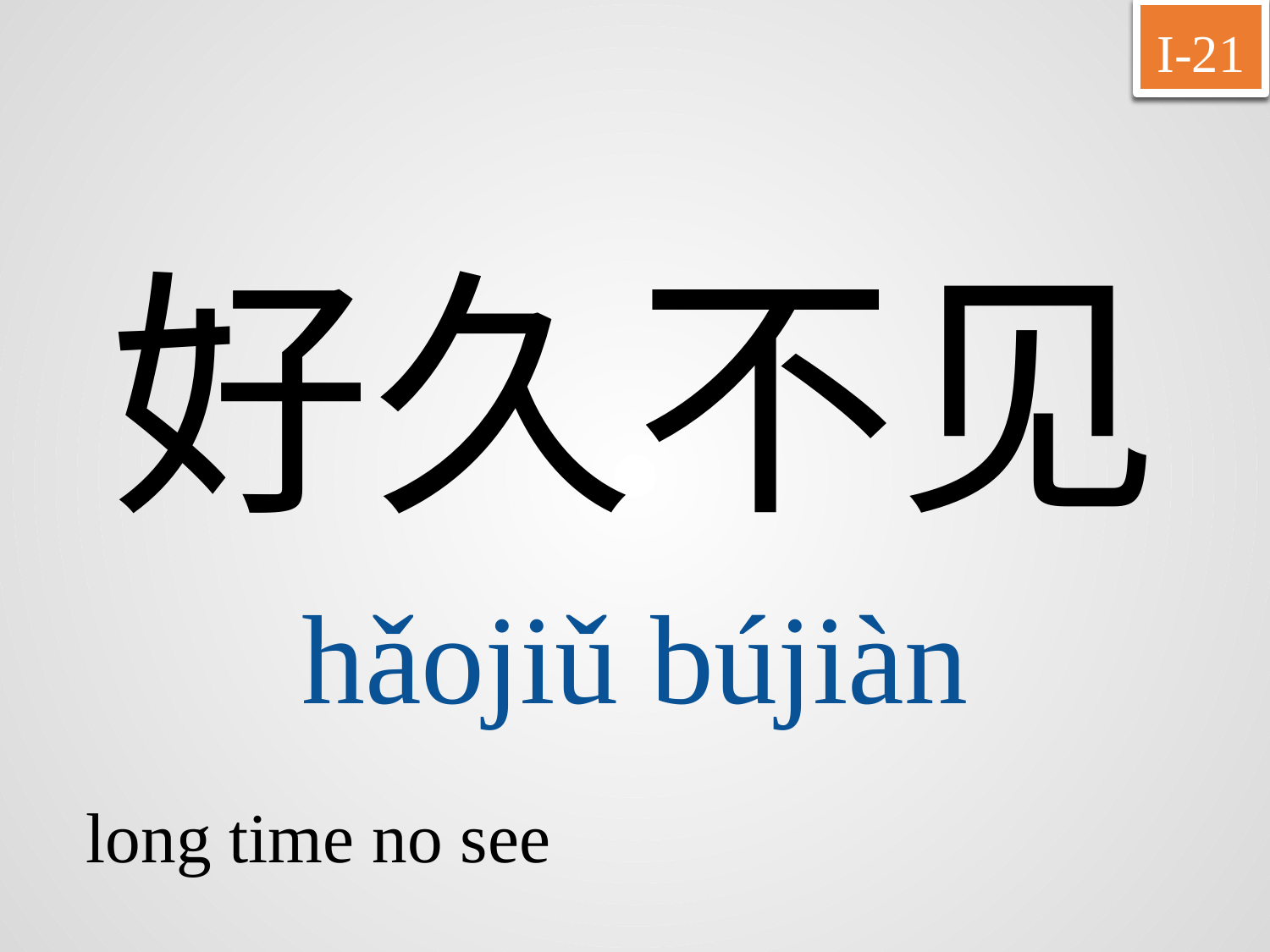

I-21
好久不见
hǎojiǔ	bújiàn
long time no see